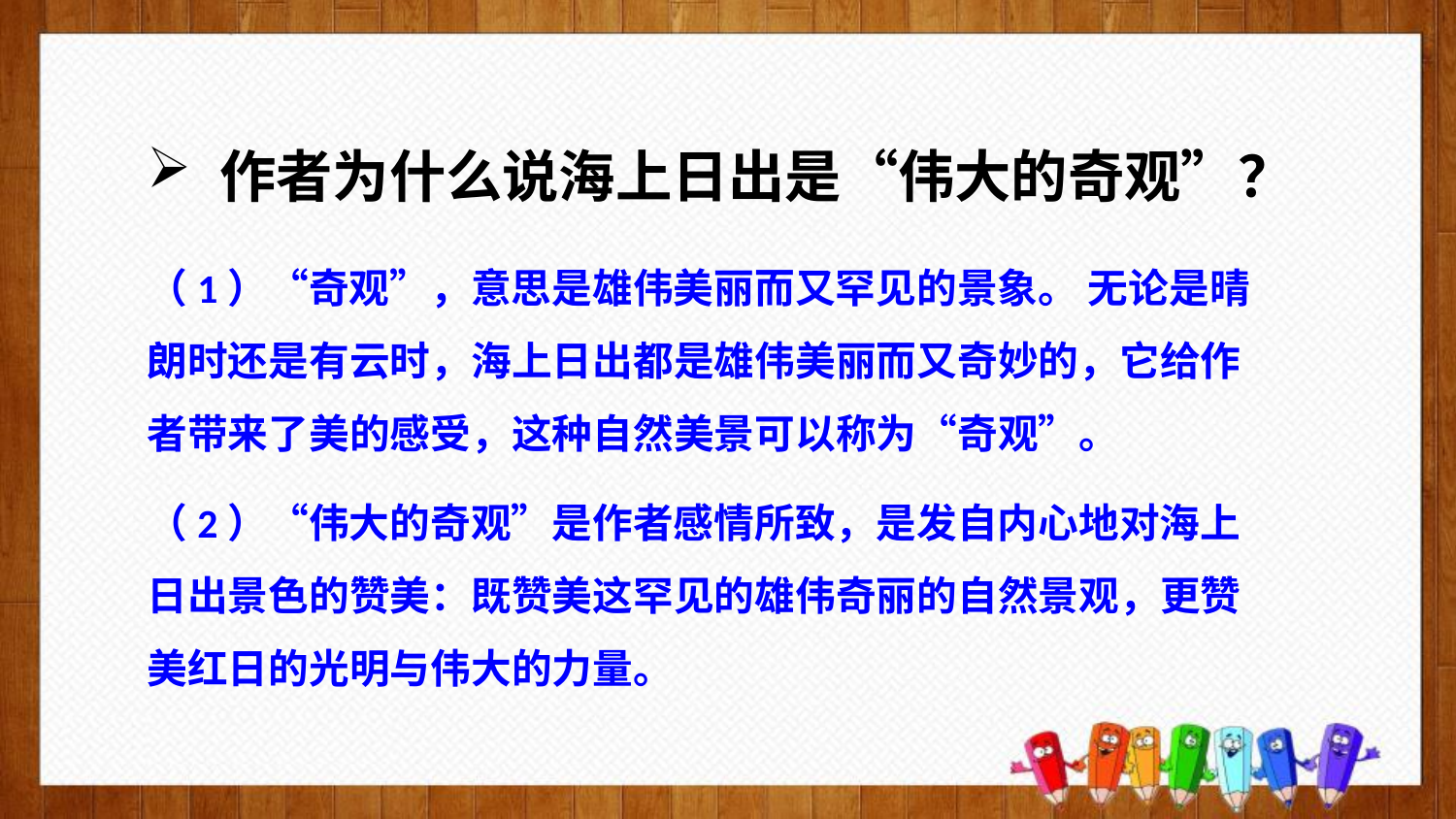

作者为什么说海上日出是“伟大的奇观”？
（1）“奇观”，意思是雄伟美丽而又罕见的景象。 无论是晴朗时还是有云时，海上日出都是雄伟美丽而又奇妙的，它给作者带来了美的感受，这种自然美景可以称为“奇观”。
（2）“伟大的奇观”是作者感情所致，是发自内心地对海上日出景色的赞美：既赞美这罕见的雄伟奇丽的自然景观，更赞美红日的光明与伟大的力量。